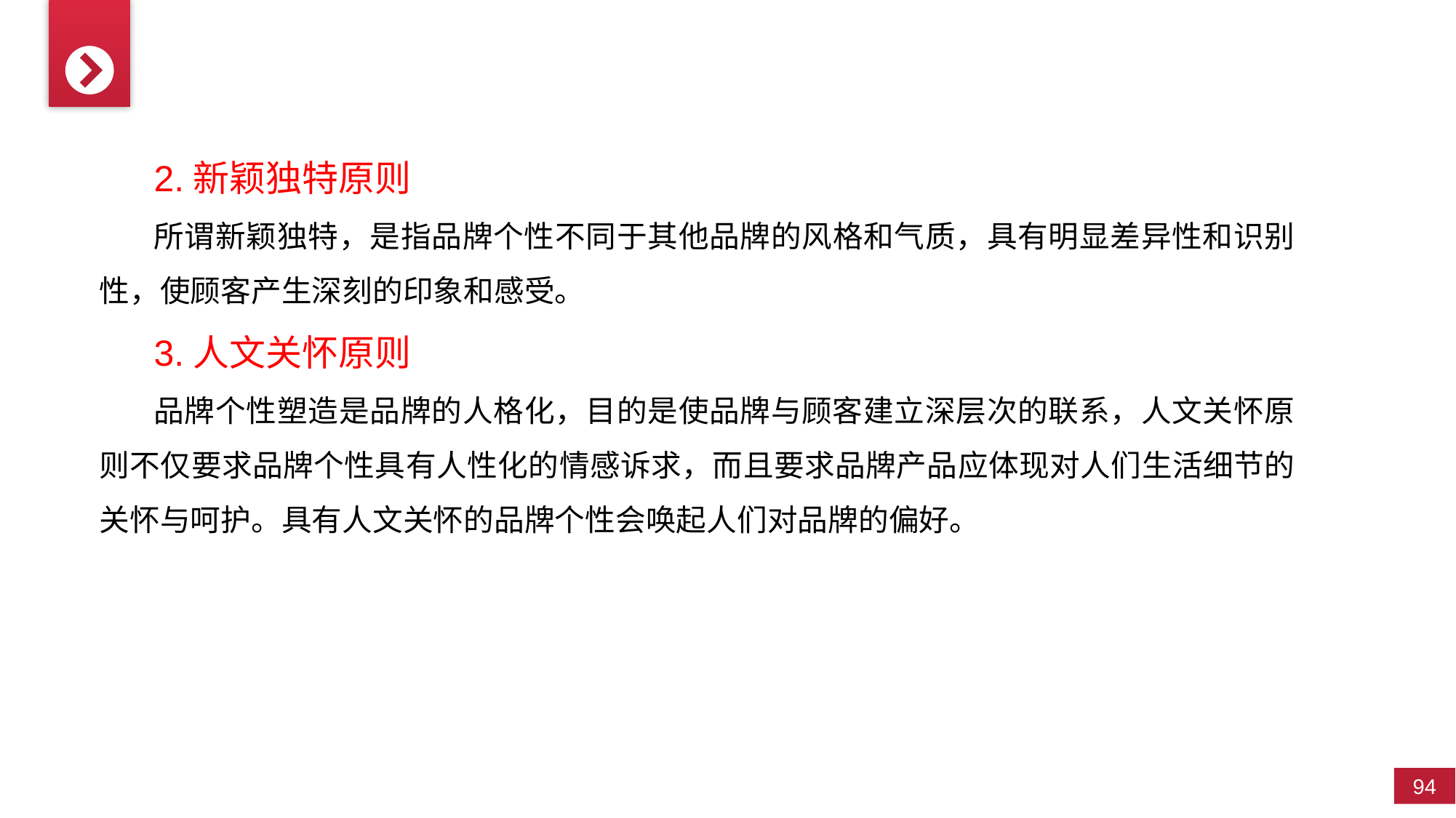

2.新颖独特原则
所谓新颖独特，是指品牌个性不同于其他品牌的风格和气质，具有明显差异性和识别性，使顾客产生深刻的印象和感受。
3.人文关怀原则
品牌个性塑造是品牌的人格化，目的是使品牌与顾客建立深层次的联系，人文关怀原则不仅要求品牌个性具有人性化的情感诉求，而且要求品牌产品应体现对人们生活细节的关怀与呵护。具有人文关怀的品牌个性会唤起人们对品牌的偏好。